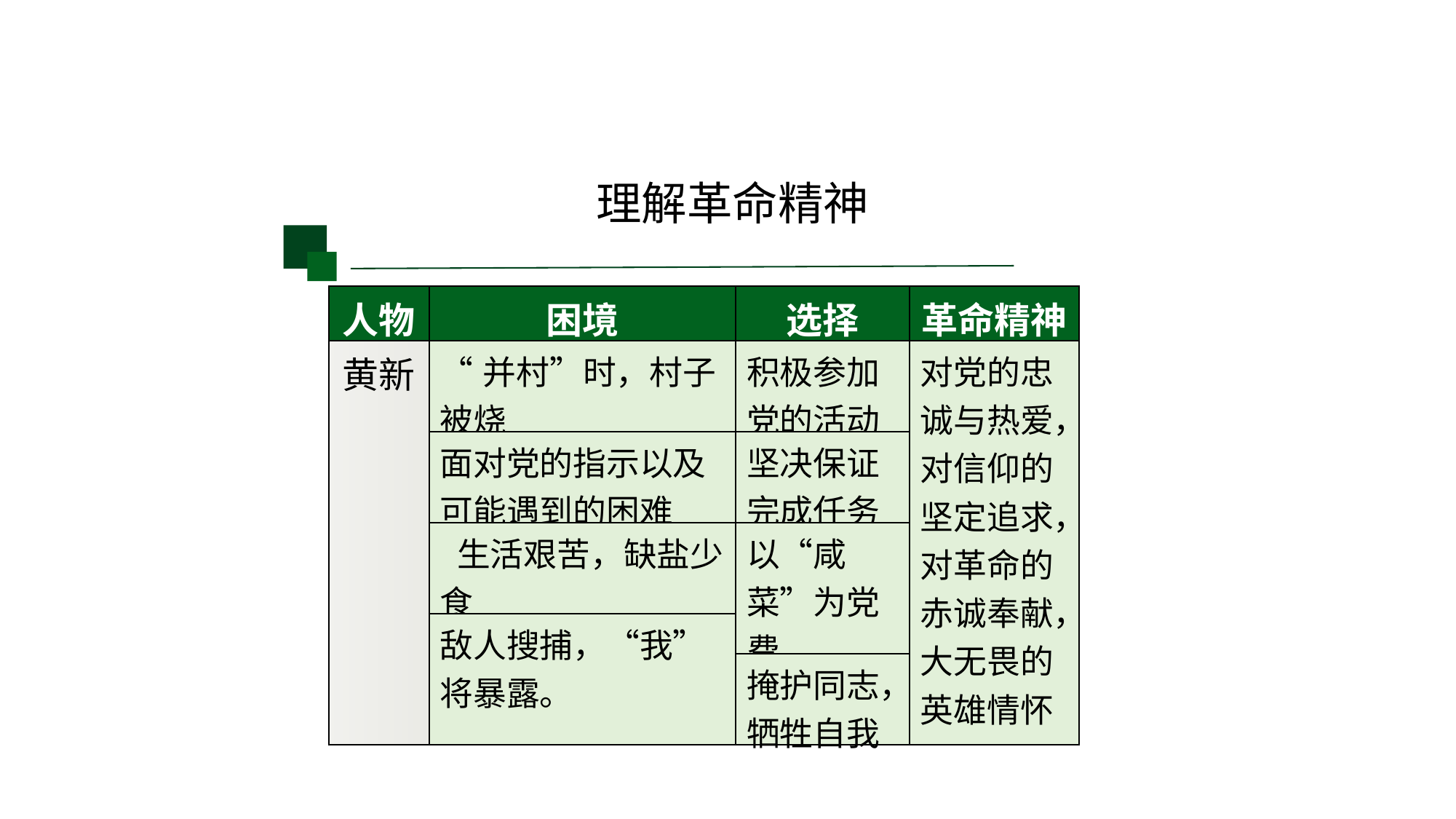

理解革命精神

| 人物 | 困境 | 选择 | 革命精神 |
| --- | --- | --- | --- |
| 黄新 | “并村”时，村子被烧 | 积极参加党的活动 | 对党的忠诚与热爱，对信仰的坚定追求，对革命的赤诚奉献，大无畏的英雄情怀 |
|  | 面对党的指示以及可能遇到的困难 | 坚决保证完成任务 |  |
|  | 生活艰苦，缺盐少食 | 以“咸菜”为党费 |  |
|  | 敌人搜捕，“我”将暴露。 |  |  |
|  |  | 掩护同志，牺牲自我 |  |